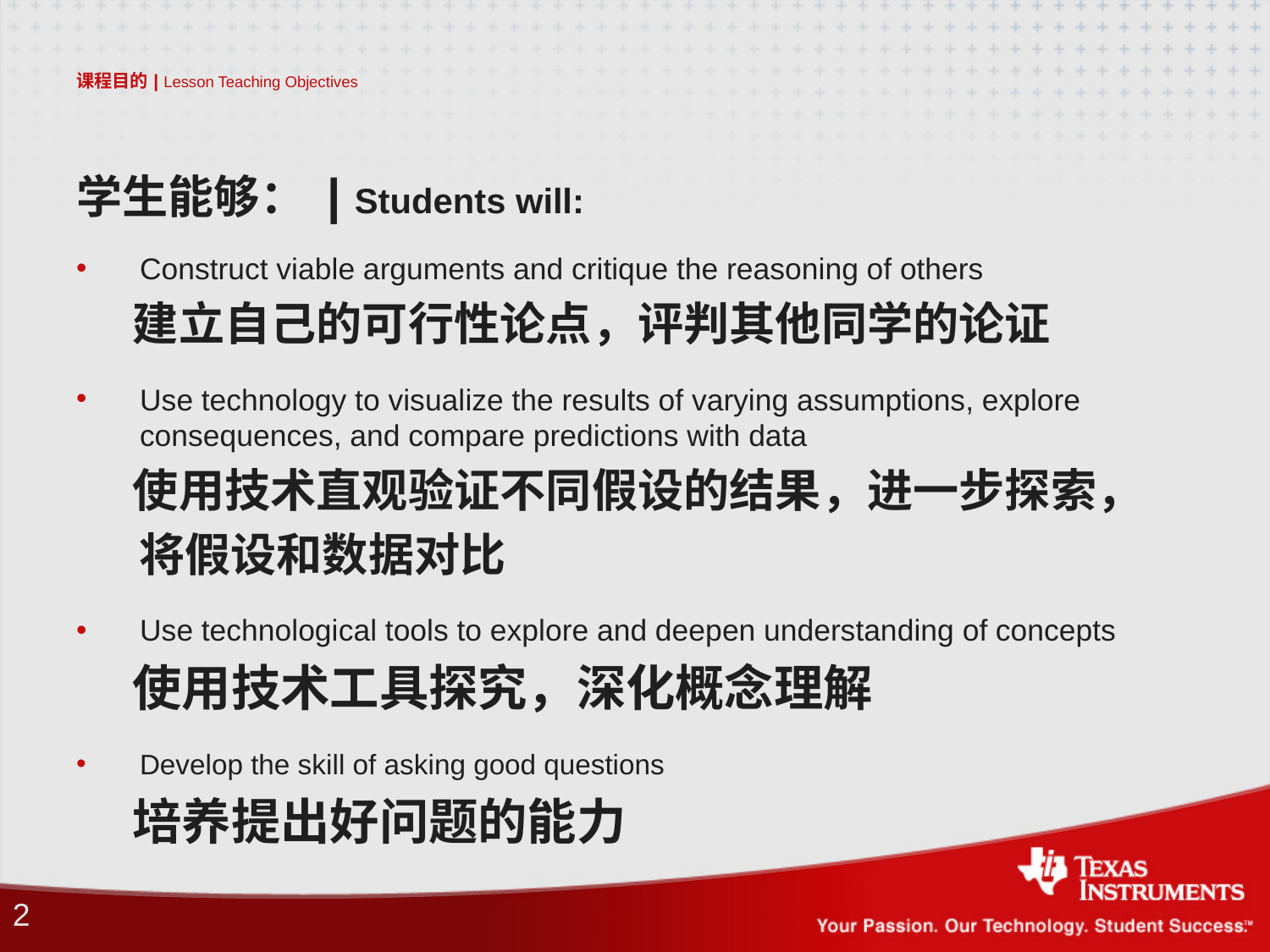

# 课程目的 | Lesson Teaching Objectives
学生能够： | Students will:

Construct viable arguments and critique the reasoning of others
      建立自己的可行性论点，评判其他同学的论证

Use technology to visualize the results of varying assumptions, explore consequences, and compare predictions with data
      使用技术直观验证不同假设的结果，进一步探索，
     将假设和数据对比

Use technological tools to explore and deepen understanding of concepts
      使用技术工具探究，深化概念理解

Develop the skill of asking good questions
      培养提出好问题的能力